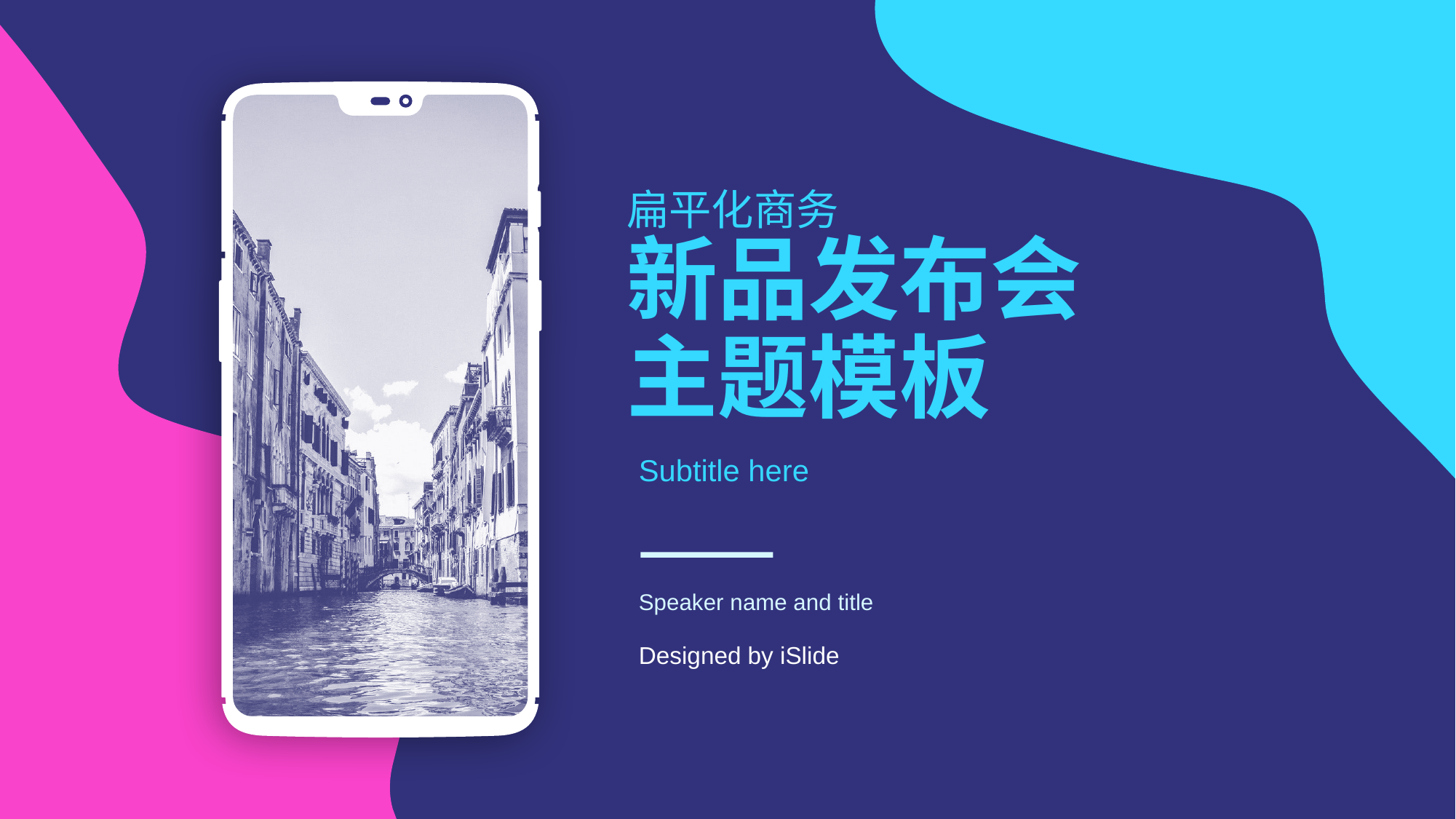

# 扁平化商务 新品发布会 主题模板
Subtitle here

Speaker name and title
Designed by iSlide